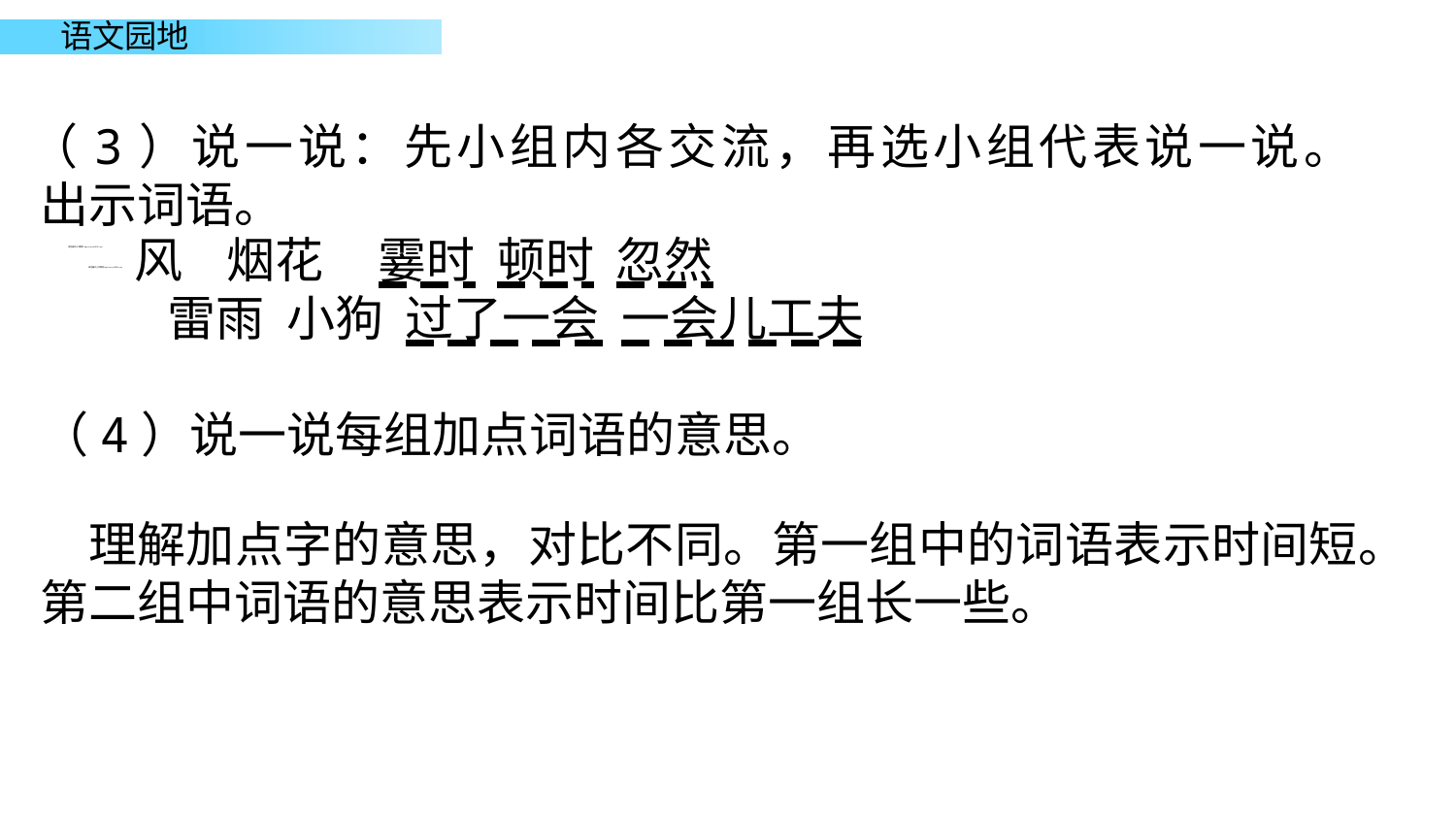

（3）说一说：先小组内各交流，再选小组代表说一说。
 出示词语。
风    烟花     霎时  顿时  忽然
  雷雨  小狗  过了一会  一会儿工夫
绿色圃中小学教育http://www.LSPJY.com
绿色圃中小学教育http://www.LSPJY.com
（4）说一说每组加点词语的意思。
理解加点字的意思，对比不同。第一组中的词语表示时间短。第二组中词语的意思表示时间比第一组长一些。